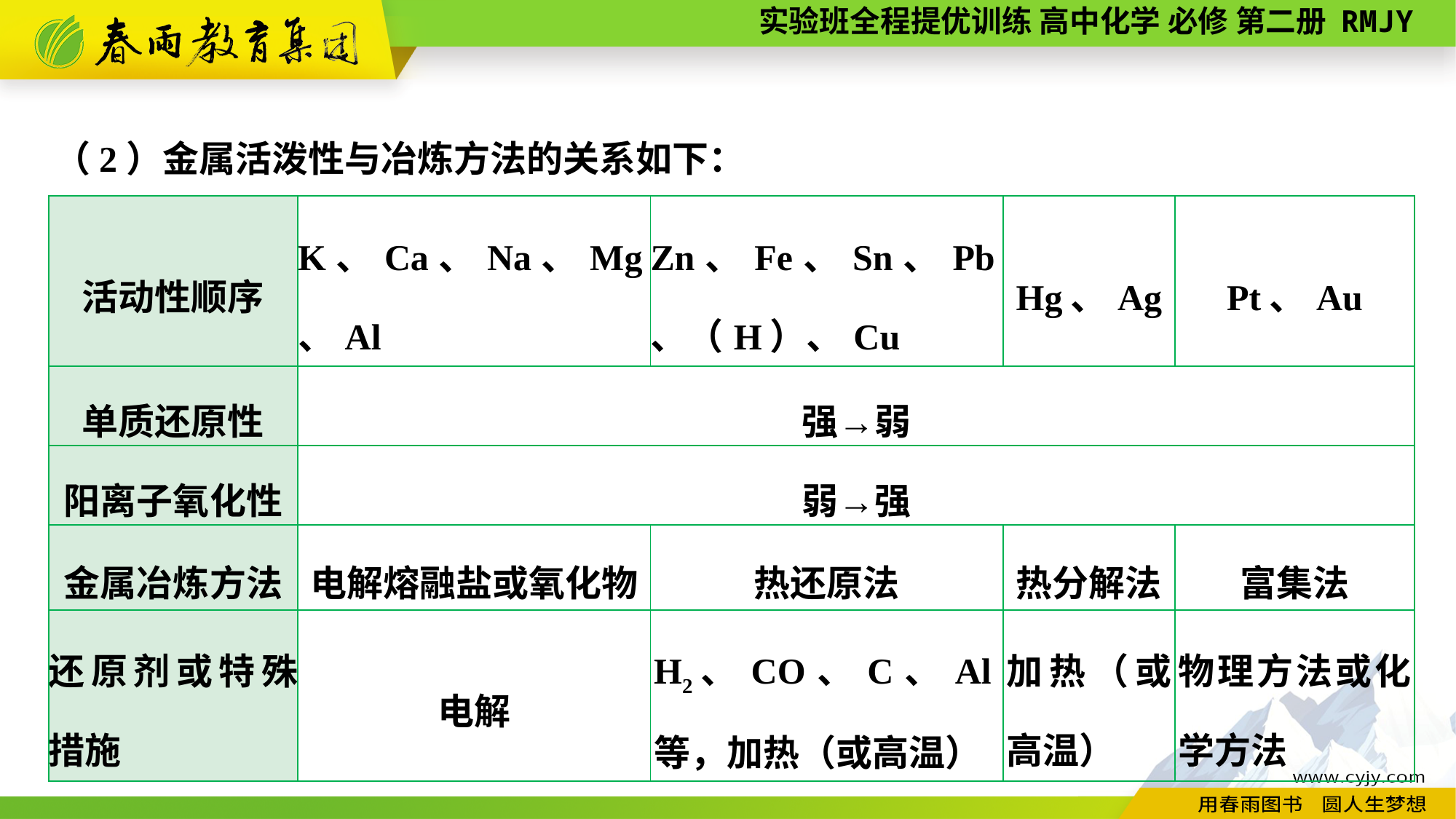

（2）金属活泼性与冶炼方法的关系如下：
| 活动性顺序 | K、Ca、Na、Mg、Al | Zn、Fe、Sn、Pb、（H）、Cu | Hg、Ag | Pt、Au |
| --- | --- | --- | --- | --- |
| 单质还原性 | 强→弱 |  |  |  |
| 阳离子氧化性 | 弱→强 |  |  |  |
| 金属冶炼方法 | 电解熔融盐或氧化物 | 热还原法 | 热分解法 | 富集法 |
| 还原剂或特殊措施 | 电解 | H2、CO、C、Al等，加热（或高温） | 加热（或高温） | 物理方法或化学方法 |